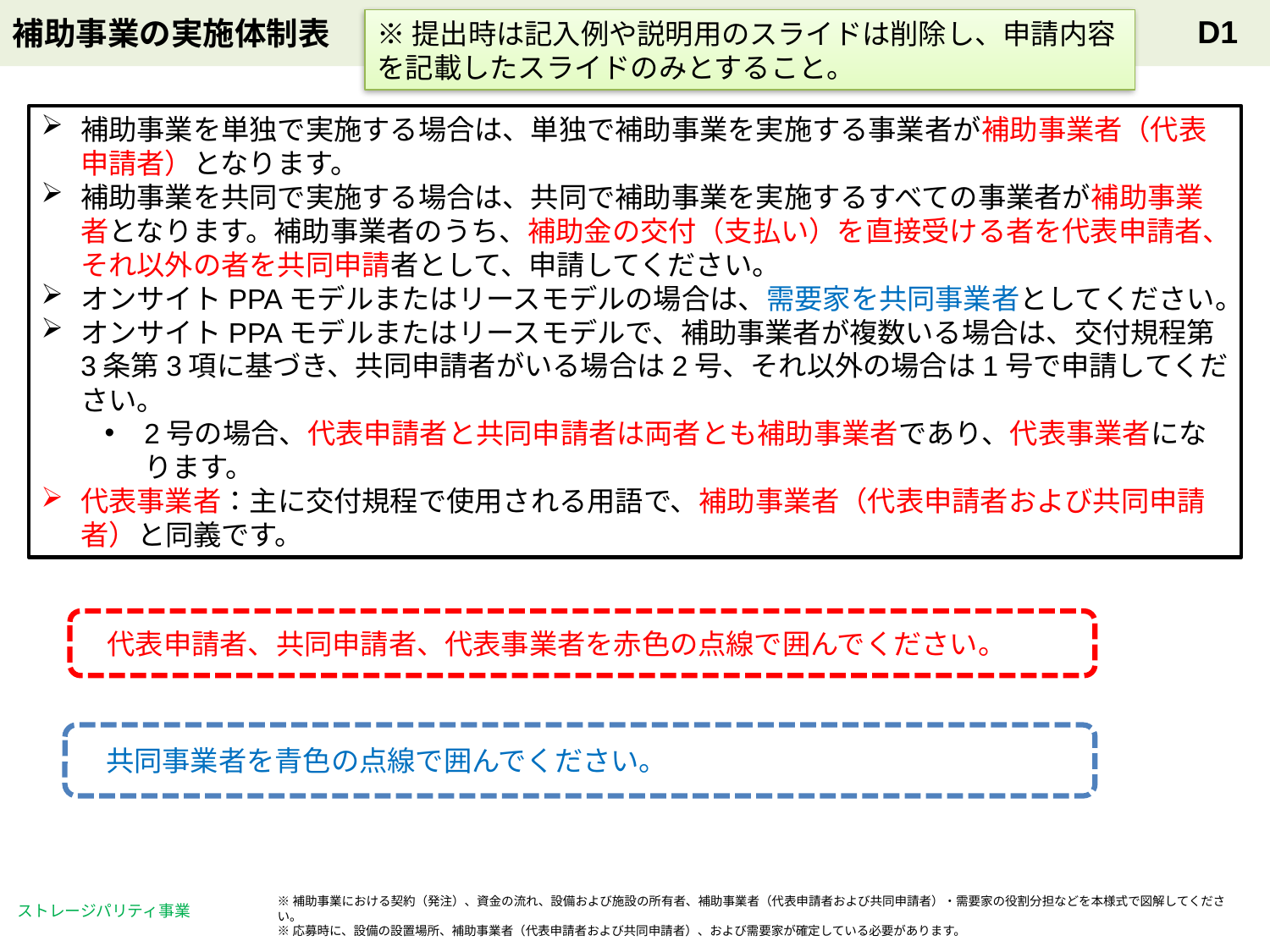

※提出時は記入例や説明用のスライドは削除し、申請内容を記載したスライドのみとすること。
補助事業を単独で実施する場合は、単独で補助事業を実施する事業者が補助事業者（代表申請者）となります。
補助事業を共同で実施する場合は、共同で補助事業を実施するすべての事業者が補助事業者となります。補助事業者のうち、補助金の交付（支払い）を直接受ける者を代表申請者、それ以外の者を共同申請者として、申請してください。
オンサイトPPAモデルまたはリースモデルの場合は、需要家を共同事業者としてください。
オンサイトPPAモデルまたはリースモデルで、補助事業者が複数いる場合は、交付規程第3条第3項に基づき、共同申請者がいる場合は2号、それ以外の場合は1号で申請してください。
2号の場合、代表申請者と共同申請者は両者とも補助事業者であり、代表事業者になります。
代表事業者：主に交付規程で使用される用語で、補助事業者（代表申請者および共同申請者）と同義です。

代表申請者、共同申請者、代表事業者を赤色の点線で囲んでください。

共同事業者を青色の点線で囲んでください。